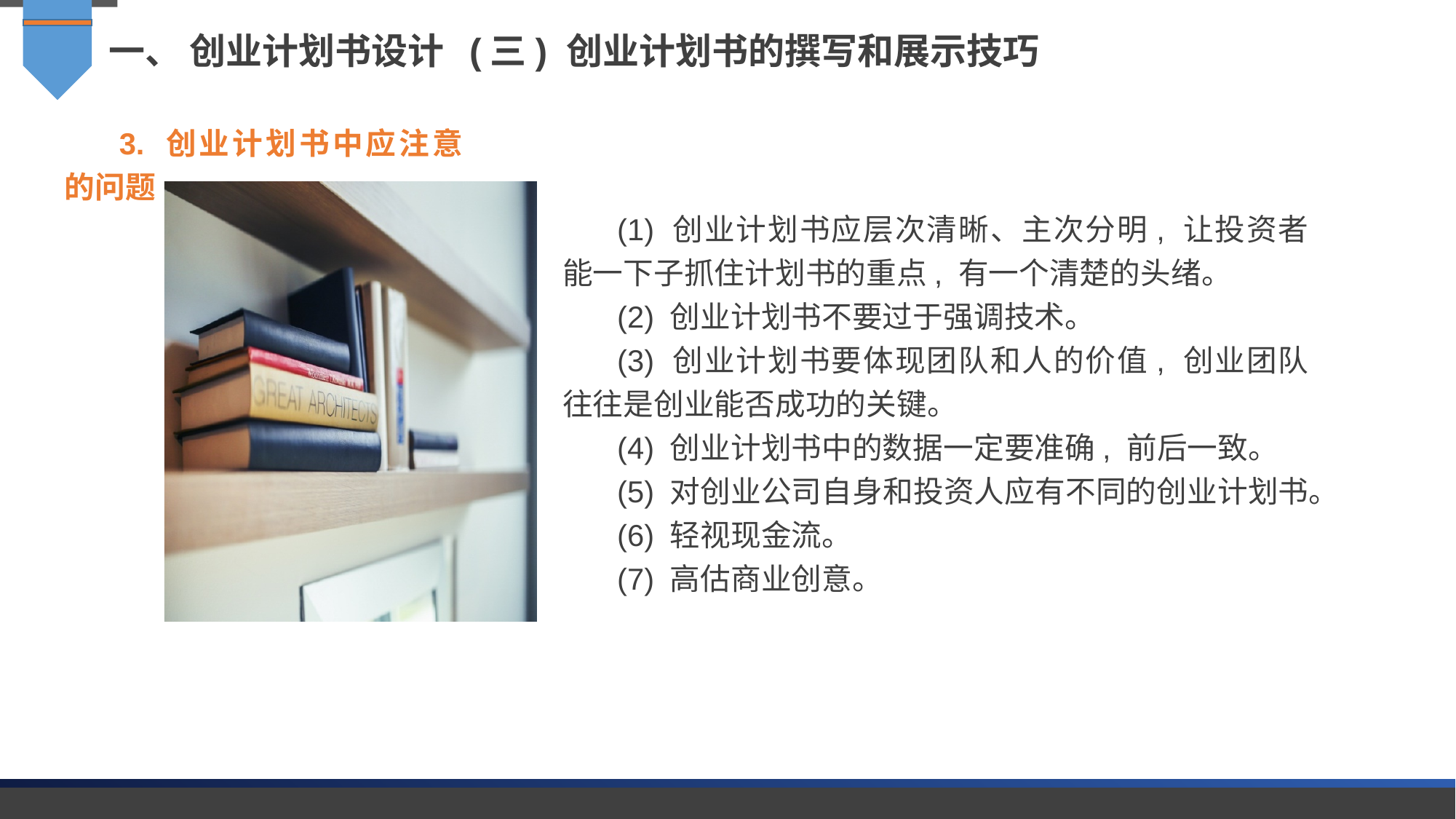

一、 创业计划书设计  (三) 创业计划书的撰写和展示技巧
3. 创业计划书中应注意的问题

(1) 创业计划书应层次清晰、主次分明, 让投资者能一下子抓住计划书的重点, 有一个清楚的头绪。
(2) 创业计划书不要过于强调技术。
(3) 创业计划书要体现团队和人的价值, 创业团队往往是创业能否成功的关键。
(4) 创业计划书中的数据一定要准确, 前后一致。
(5) 对创业公司自身和投资人应有不同的创业计划书。
(6) 轻视现金流。
(7) 高估商业创意。